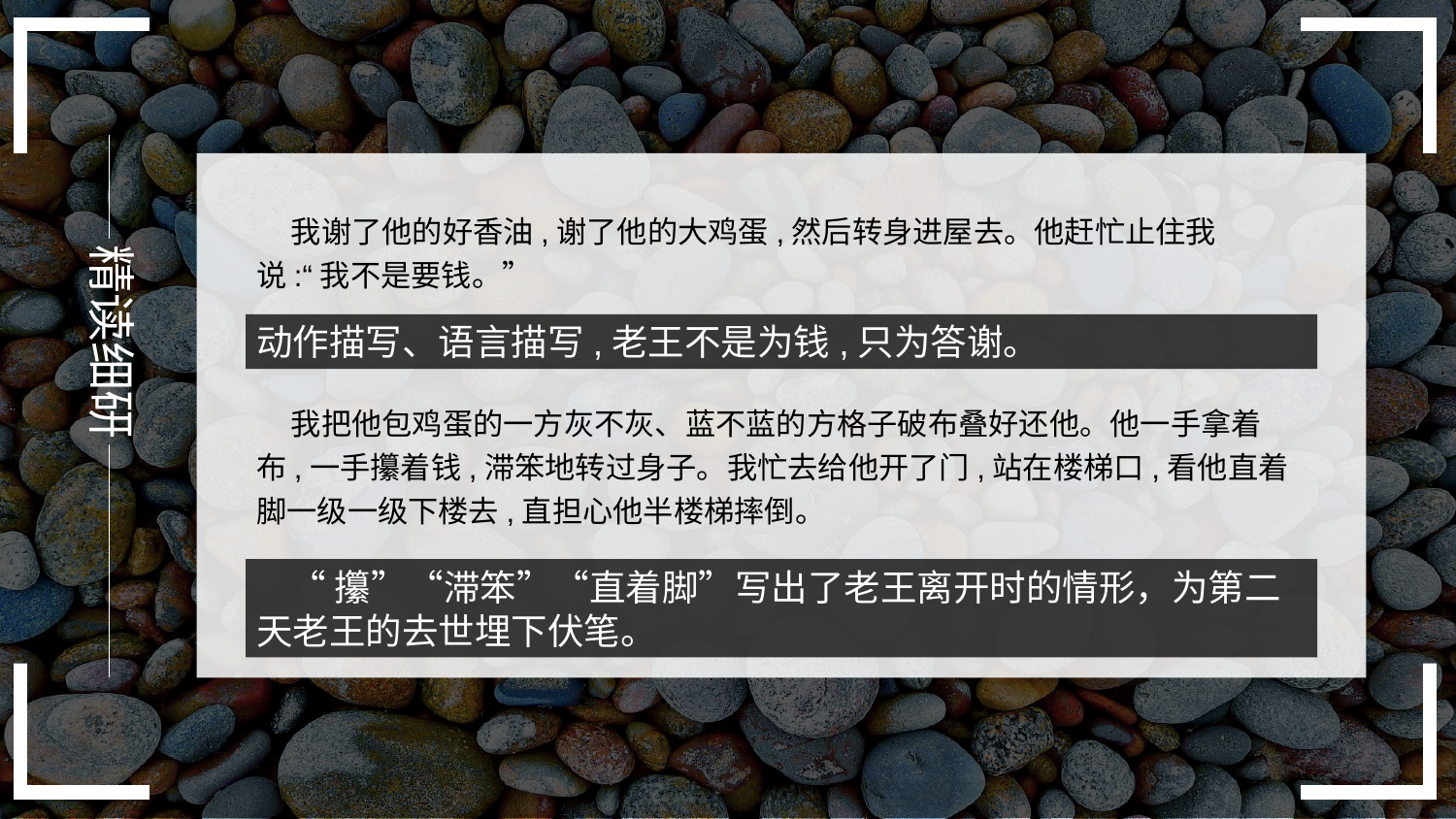

精读细研

    我谢了他的好香油,谢了他的大鸡蛋,然后转身进屋去。他赶忙止住我说:“我不是要钱。”
动作描写、语言描写,老王不是为钱,只为答谢。
    我把他包鸡蛋的一方灰不灰、蓝不蓝的方格子破布叠好还他。他一手拿着布,一手攥着钱,滞笨地转过身子。我忙去给他开了门,站在楼梯口,看他直着脚一级一级下楼去,直担心他半楼梯摔倒。
    “攥”“滞笨”“直着脚”写出了老王离开时的情形，为第二天老王的去世埋下伏笔。